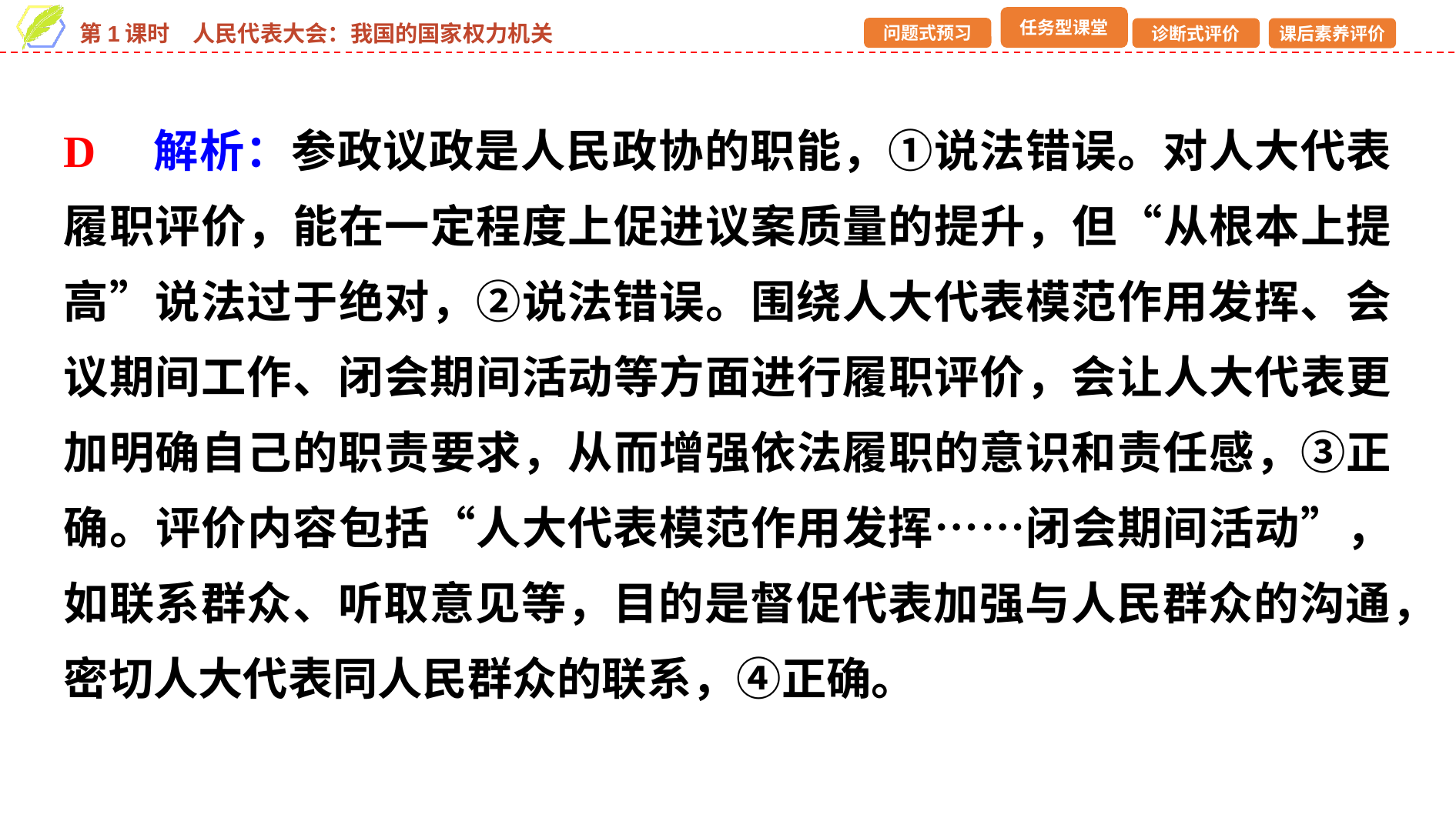

D　解析：参政议政是人民政协的职能，①说法错误。对人大代表履职评价，能在一定程度上促进议案质量的提升，但“从根本上提高”说法过于绝对，②说法错误。围绕人大代表模范作用发挥、会议期间工作、闭会期间活动等方面进行履职评价，会让人大代表更加明确自己的职责要求，从而增强依法履职的意识和责任感，③正确。评价内容包括“人大代表模范作用发挥……闭会期间活动”，如联系群众、听取意见等，目的是督促代表加强与人民群众的沟通，密切人大代表同人民群众的联系，④正确。